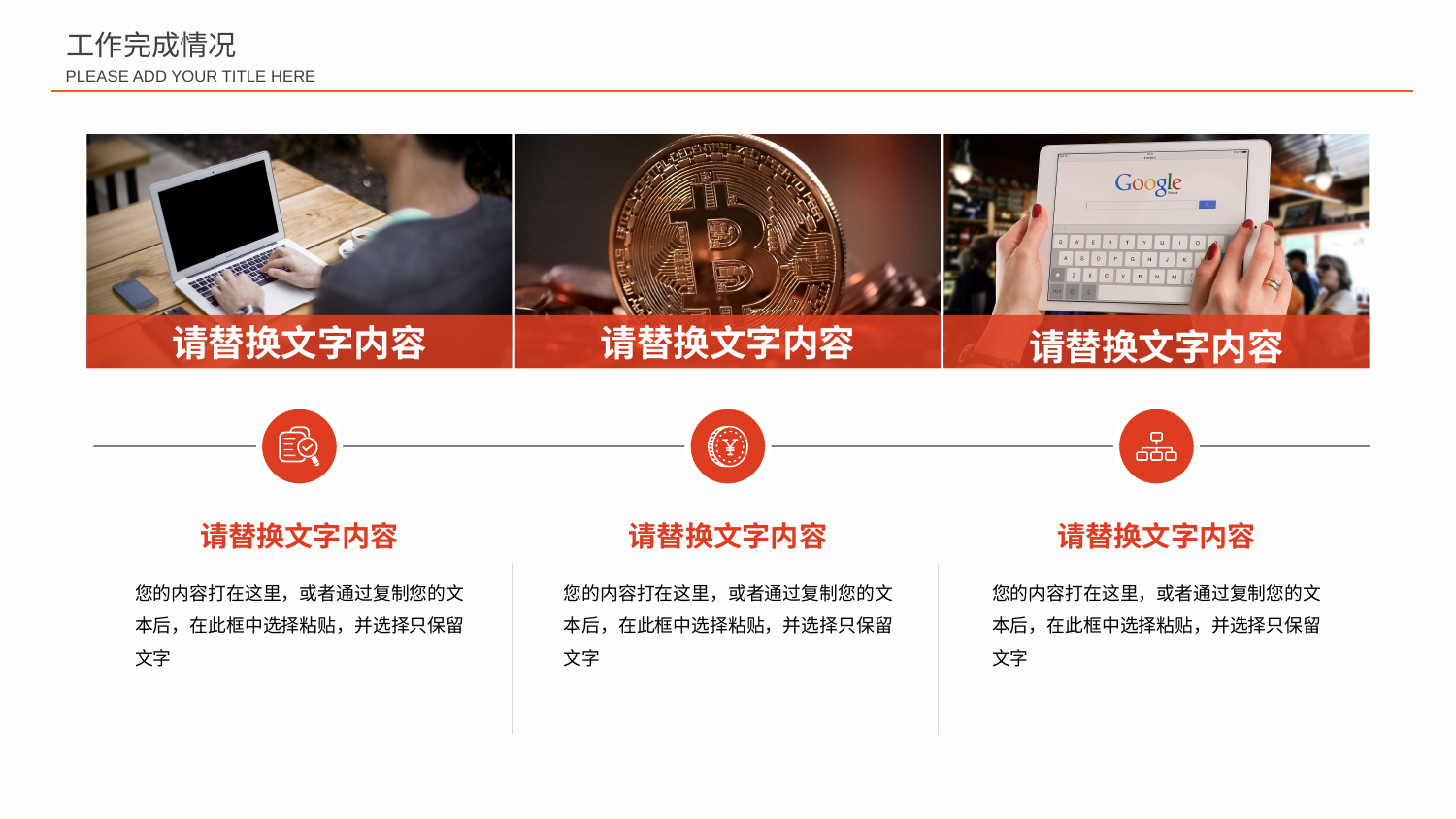

工作完成情况
PLEASE ADD YOUR TITLE HERE

请替换文字内容
请替换文字内容
请替换文字内容

请替换文字内容
您的内容打在这里，或者通过复制您的文本后，在此框中选择粘贴，并选择只保留文字
请替换文字内容
您的内容打在这里，或者通过复制您的文本后，在此框中选择粘贴，并选择只保留文字
请替换文字内容
您的内容打在这里，或者通过复制您的文本后，在此框中选择粘贴，并选择只保留文字